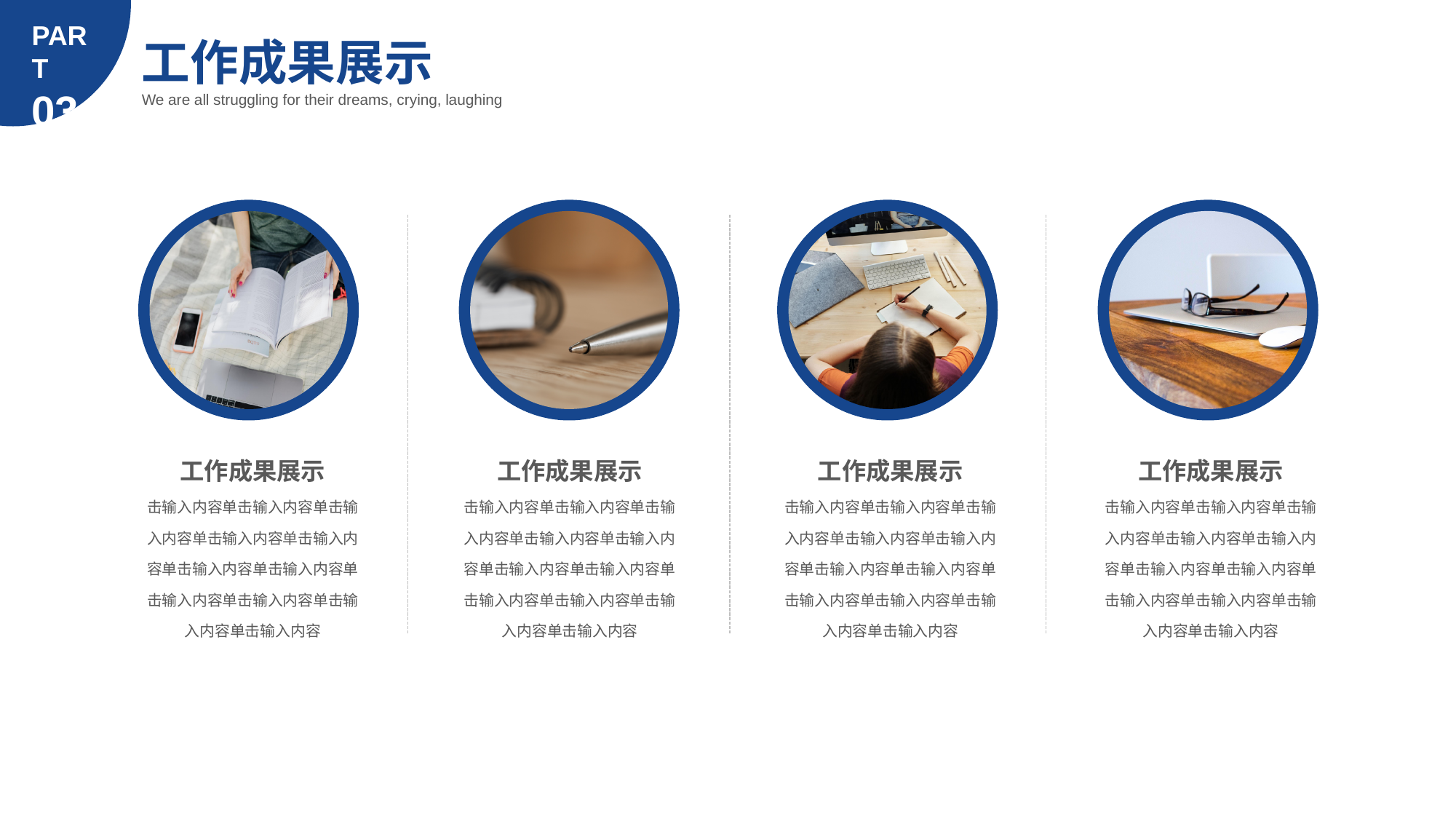

PART
03
工作成果展示
We are all struggling for their dreams, crying, laughing

工作成果展示
击输入内容单击输入内容单击输入内容单击输入内容单击输入内容单击输入内容单击输入内容单击输入内容单击输入内容单击输入内容单击输入内容
工作成果展示
击输入内容单击输入内容单击输入内容单击输入内容单击输入内容单击输入内容单击输入内容单击输入内容单击输入内容单击输入内容单击输入内容
工作成果展示
击输入内容单击输入内容单击输入内容单击输入内容单击输入内容单击输入内容单击输入内容单击输入内容单击输入内容单击输入内容单击输入内容
工作成果展示
击输入内容单击输入内容单击输入内容单击输入内容单击输入内容单击输入内容单击输入内容单击输入内容单击输入内容单击输入内容单击输入内容